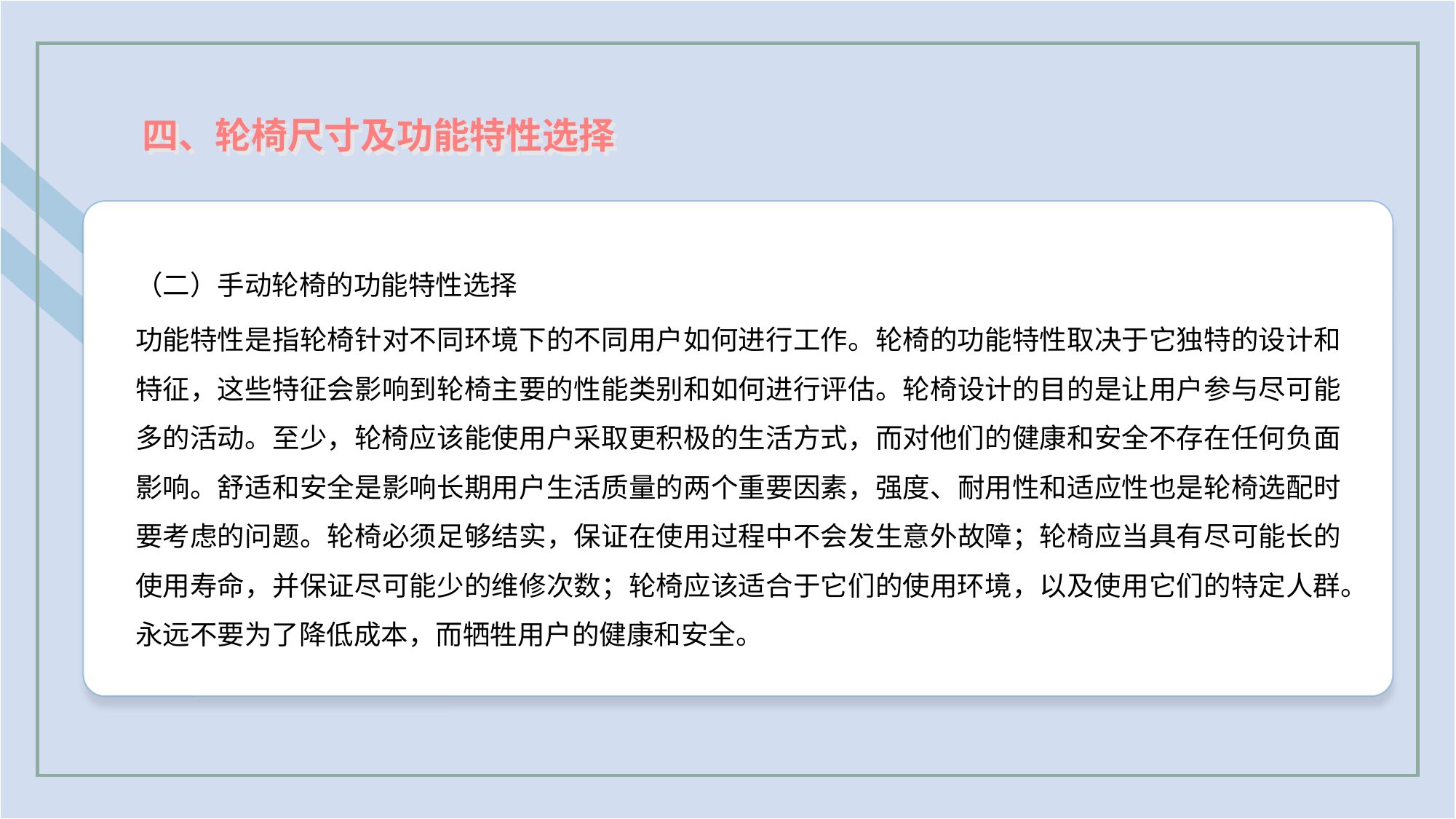

四、轮椅尺寸及功能特性选择

（二）手动轮椅的功能特性选择
功能特性是指轮椅针对不同环境下的不同用户如何进行工作。轮椅的功能特性取决于它独特的设计和特征，这些特征会影响到轮椅主要的性能类别和如何进行评估。轮椅设计的目的是让用户参与尽可能多的活动。至少，轮椅应该能使用户采取更积极的生活方式，而对他们的健康和安全不存在任何负面影响。舒适和安全是影响长期用户生活质量的两个重要因素，强度、耐用性和适应性也是轮椅选配时要考虑的问题。轮椅必须足够结实，保证在使用过程中不会发生意外故障；轮椅应当具有尽可能长的使用寿命，并保证尽可能少的维修次数；轮椅应该适合于它们的使用环境，以及使用它们的特定人群。永远不要为了降低成本，而牺牲用户的健康和安全。